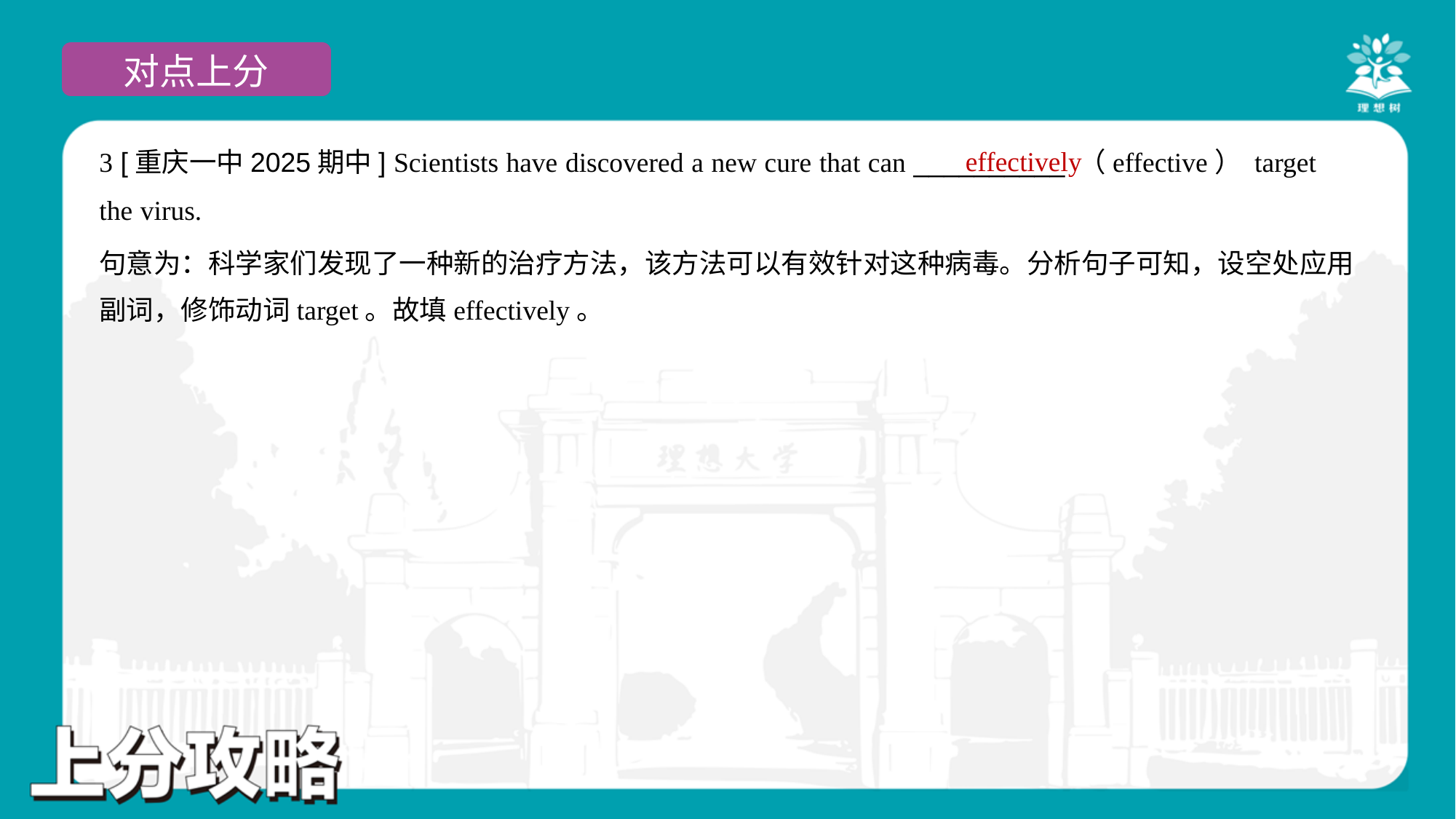

effectively
3 [重庆一中2025期中] Scientists have discovered a new cure that can __________ （effective） target
the virus.
句意为：科学家们发现了一种新的治疗方法，该方法可以有效针对这种病毒。分析句子可知，设空处应用
副词，修饰动词target。故填effectively。